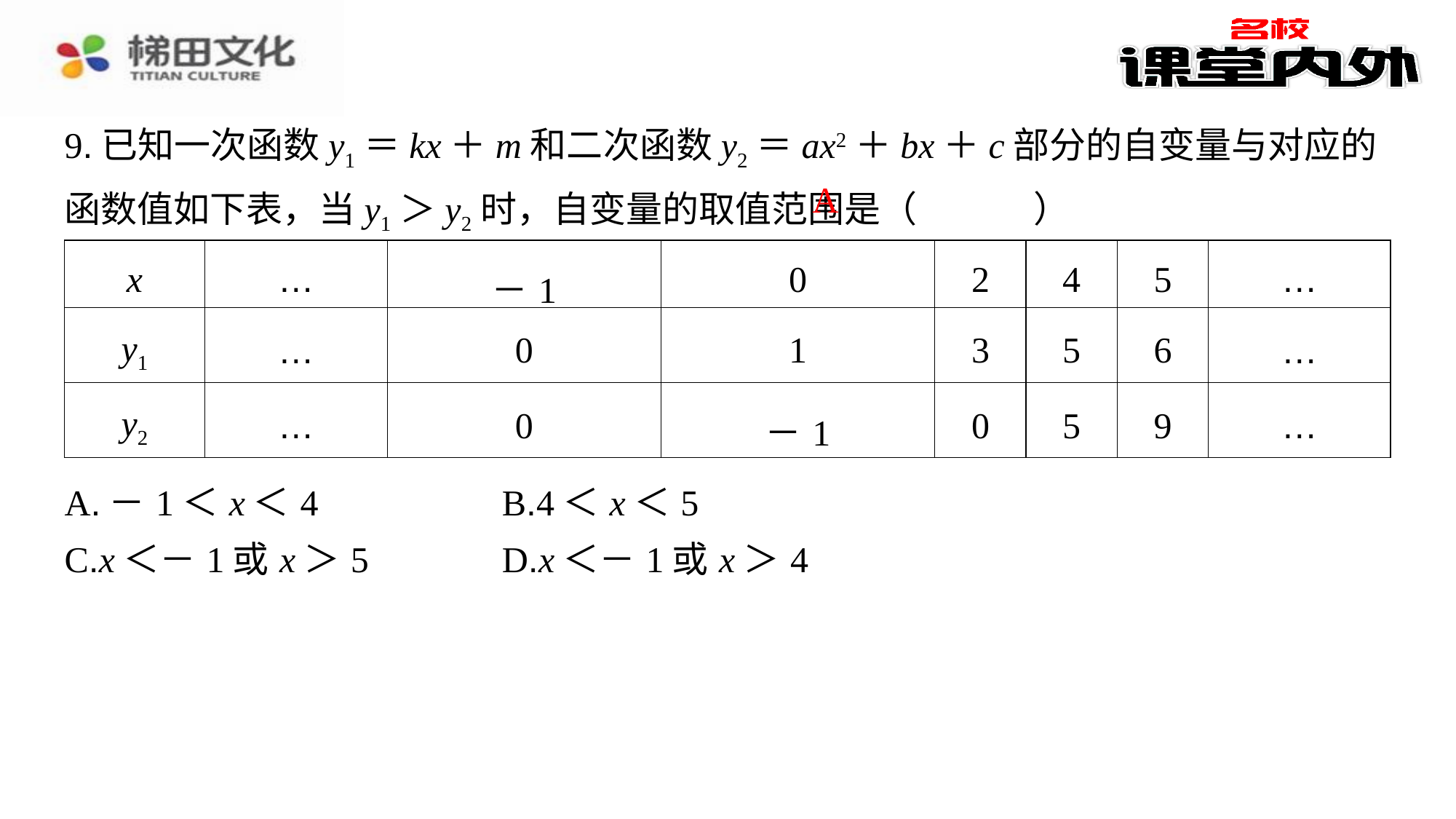

9.已知一次函数y1＝kx＋m和二次函数y2＝ax2＋bx＋c部分的自变量与对应的函数值如下表，当y1＞y2时，自变量的取值范围是（　A　）
A
| x | … | －1 | 0 | 2 | 4 | 5 | … |
| --- | --- | --- | --- | --- | --- | --- | --- |
| y1 | … | 0 | 1 | 3 | 5 | 6 | … |
| y2 | … | 0 | －1 | 0 | 5 | 9 | … |
| A.－1＜x＜4 | B.4＜x＜5 |
| --- | --- |
| C.x＜－1或x＞5 | D.x＜－1或x＞4 |